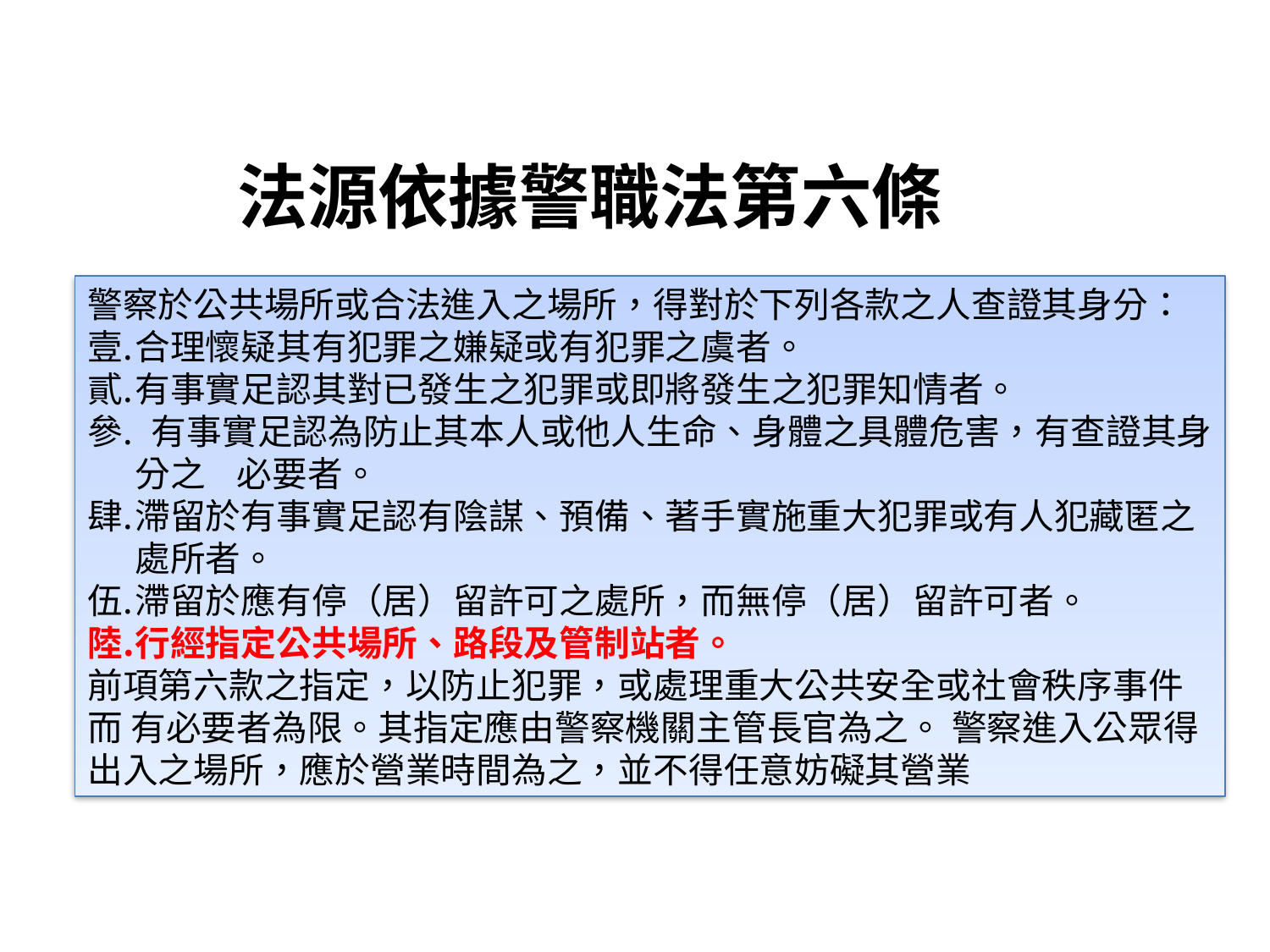

法源依據警職法第六條
警察於公共場所或合法進入之場所，得對於下列各款之人查證其身分：
合理懷疑其有犯罪之嫌疑或有犯罪之虞者。
有事實足認其對已發生之犯罪或即將發生之犯罪知情者。
 有事實足認為防止其本人或他人生命、身體之具體危害，有查證其身 分之    必要者。
滯留於有事實足認有陰謀、預備、著手實施重大犯罪或有人犯藏匿之 處所者。
滯留於應有停（居）留許可之處所，而無停（居）留許可者。
行經指定公共場所、路段及管制站者。
前項第六款之指定，以防止犯罪，或處理重大公共安全或社會秩序事件而 有必要者為限。其指定應由警察機關主管長官為之。 警察進入公眾得出入之場所，應於營業時間為之，並不得任意妨礙其營業